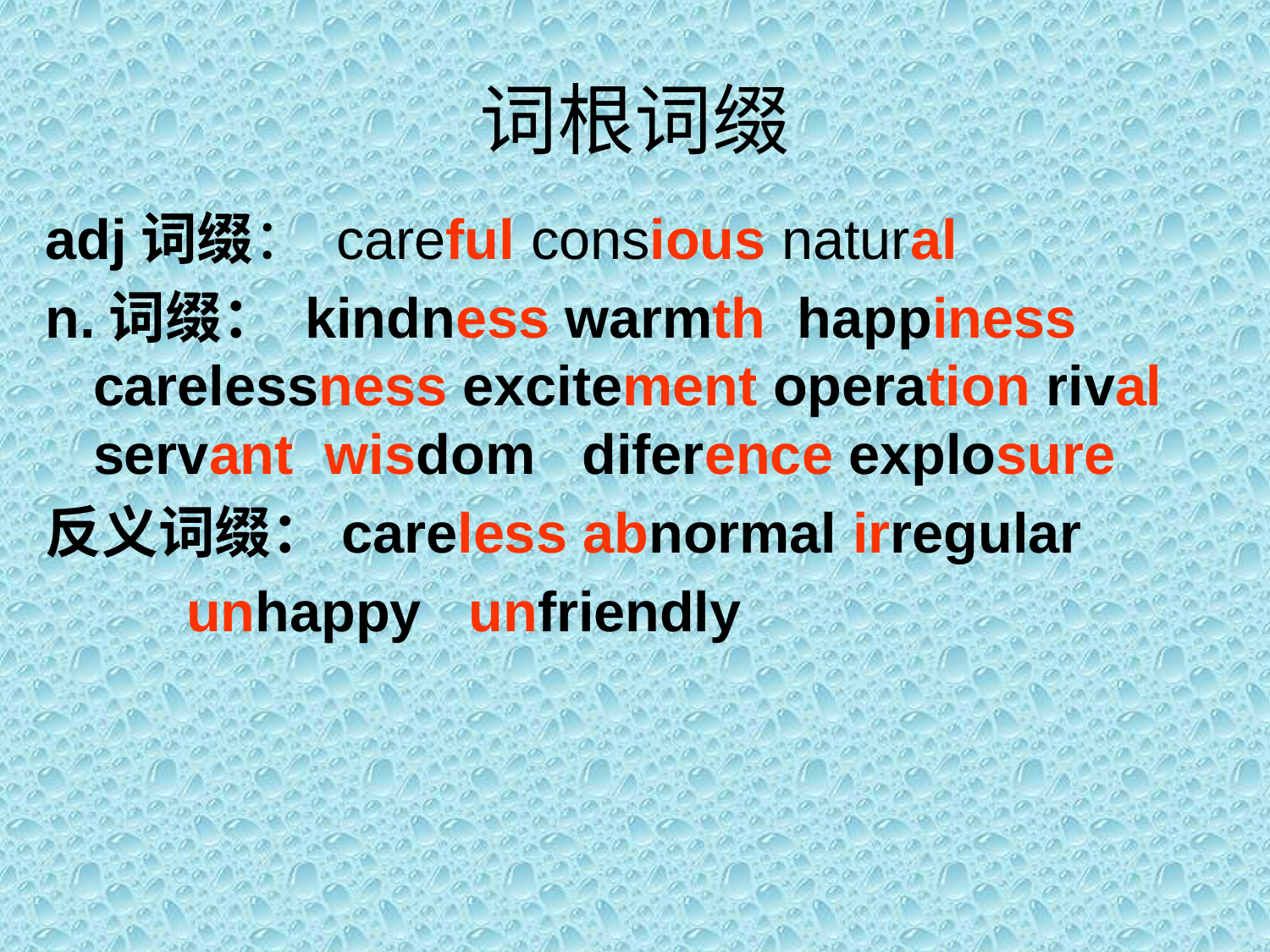

# 词根词缀
adj词缀： careful consious natural
n.词缀： kindness warmth  happiness     carelessness excitement operation rival  servant  wisdom   diference explosure
反义词缀：careless abnormal irregular
         unhappy   unfriendly